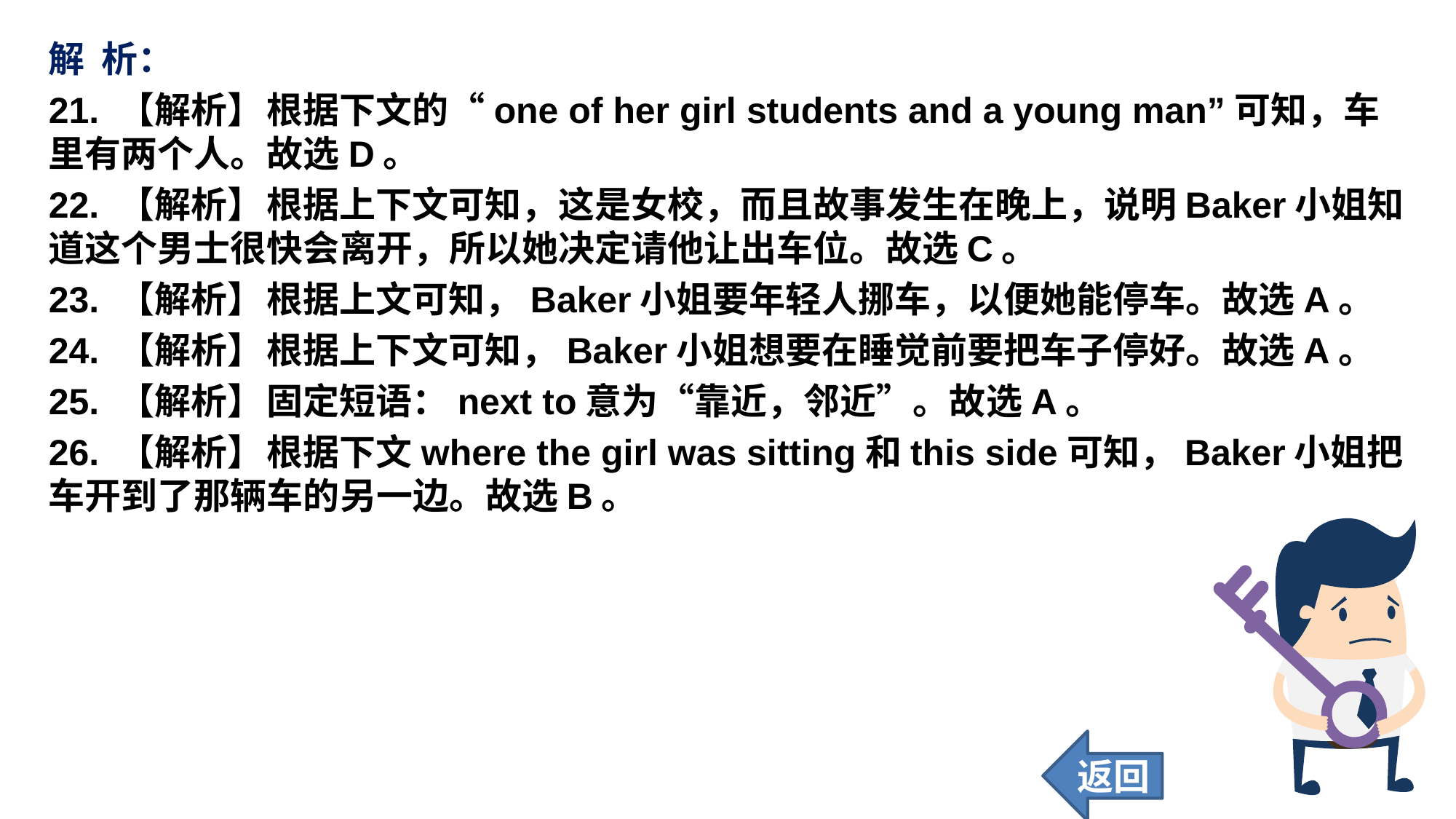

解  析：
21. 【解析】	根据下文的“one of her girl students and a young man”可知，车里有两个人。故选D。
22. 【解析】	根据上下文可知，这是女校，而且故事发生在晚上，说明Baker小姐知道这个男士很快会离开，所以她决定请他让出车位。故选C。
23. 【解析】	根据上文可知，Baker小姐要年轻人挪车，以便她能停车。故选A。
24. 【解析】	根据上下文可知，Baker小姐想要在睡觉前要把车子停好。故选A。
25. 【解析】	固定短语：next to意为“靠近，邻近”。故选A。
26. 【解析】	根据下文where the girl was sitting和this side可知，Baker小姐把车开到了那辆车的另一边。故选B。

返回
26